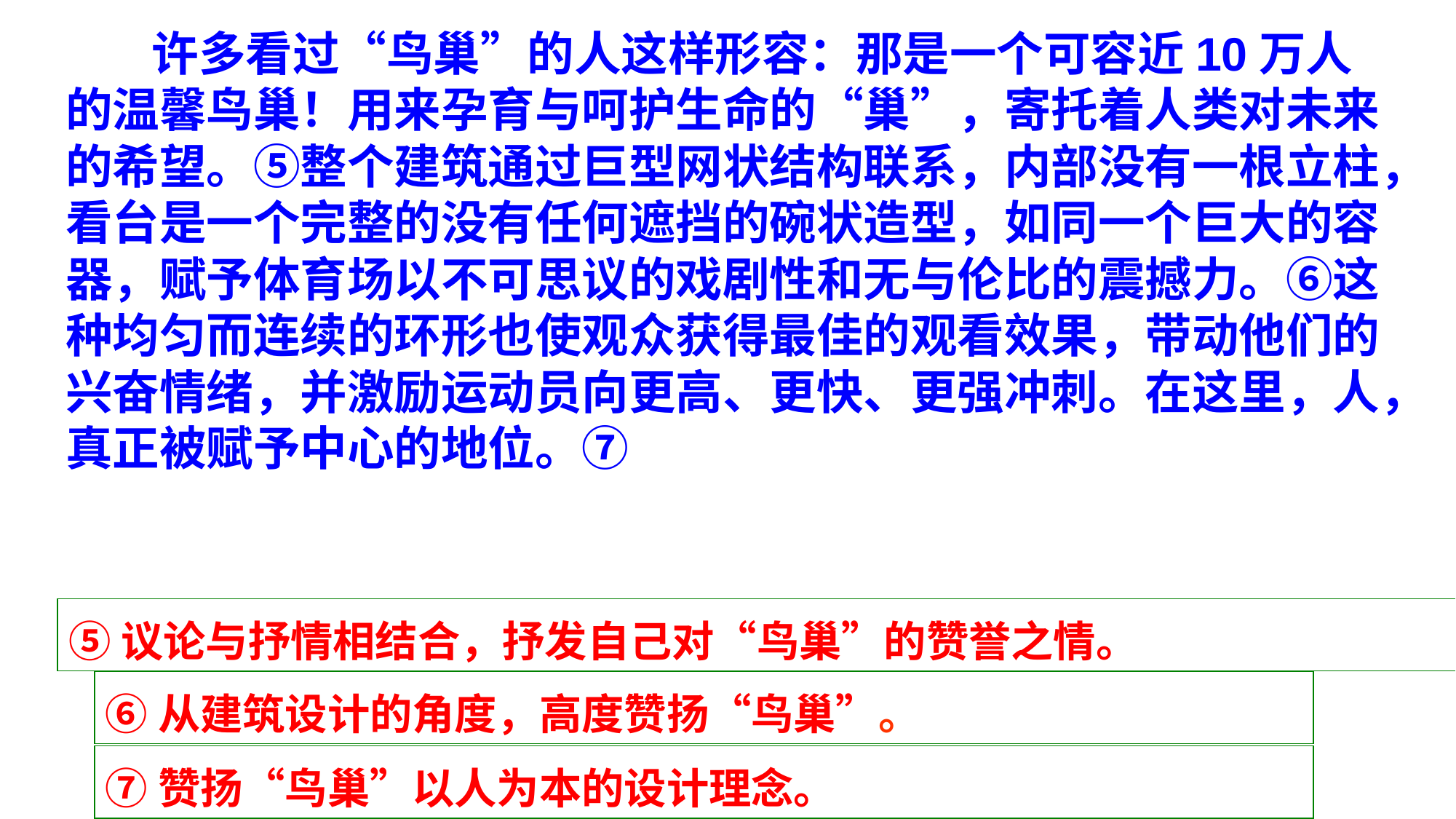

许多看过“鸟巢”的人这样形容：那是一个可容近10万人的温馨鸟巢！用来孕育与呵护生命的“巢”，寄托着人类对未来的希望。⑤整个建筑通过巨型网状结构联系，内部没有一根立柱，看台是一个完整的没有任何遮挡的碗状造型，如同一个巨大的容器，赋予体育场以不可思议的戏剧性和无与伦比的震撼力。⑥这种均匀而连续的环形也使观众获得最佳的观看效果，带动他们的兴奋情绪，并激励运动员向更高、更快、更强冲刺。在这里，人，真正被赋予中心的地位。⑦
⑤议论与抒情相结合，抒发自己对“鸟巢”的赞誉之情。
⑥从建筑设计的角度，高度赞扬“鸟巢”。
⑦赞扬“鸟巢”以人为本的设计理念。